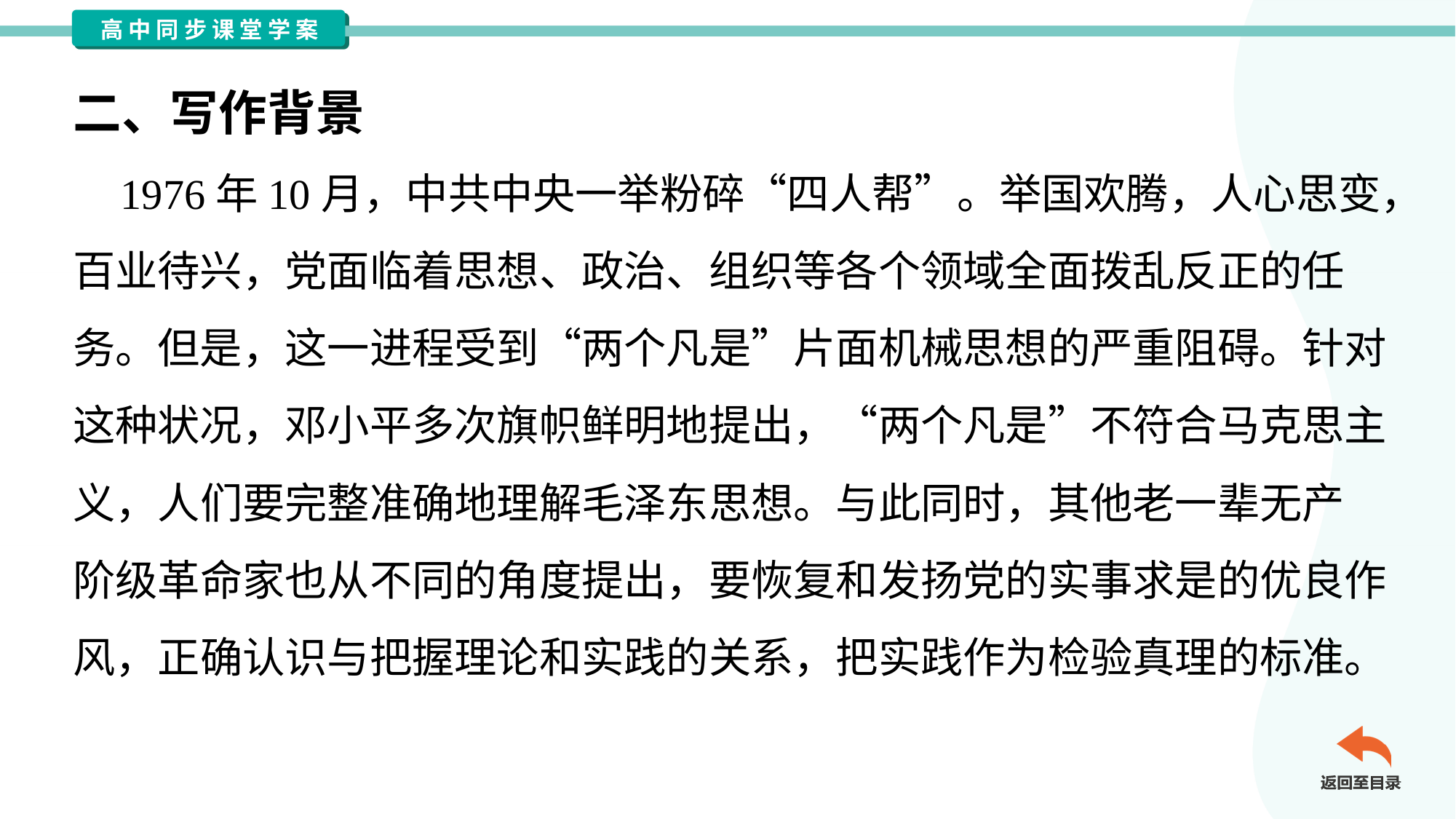

二、写作背景
    1976年10月，中共中央一举粉碎“四人帮”。举国欢腾，人心思变，
百业待兴，党面临着思想、政治、组织等各个领域全面拨乱反正的任
务。但是，这一进程受到“两个凡是”片面机械思想的严重阻碍。针对
这种状况，邓小平多次旗帜鲜明地提出，“两个凡是”不符合马克思主
义，人们要完整准确地理解毛泽东思想。与此同时，其他老一辈无产
阶级革命家也从不同的角度提出，要恢复和发扬党的实事求是的优良作
风，正确认识与把握理论和实践的关系，把实践作为检验真理的标准。